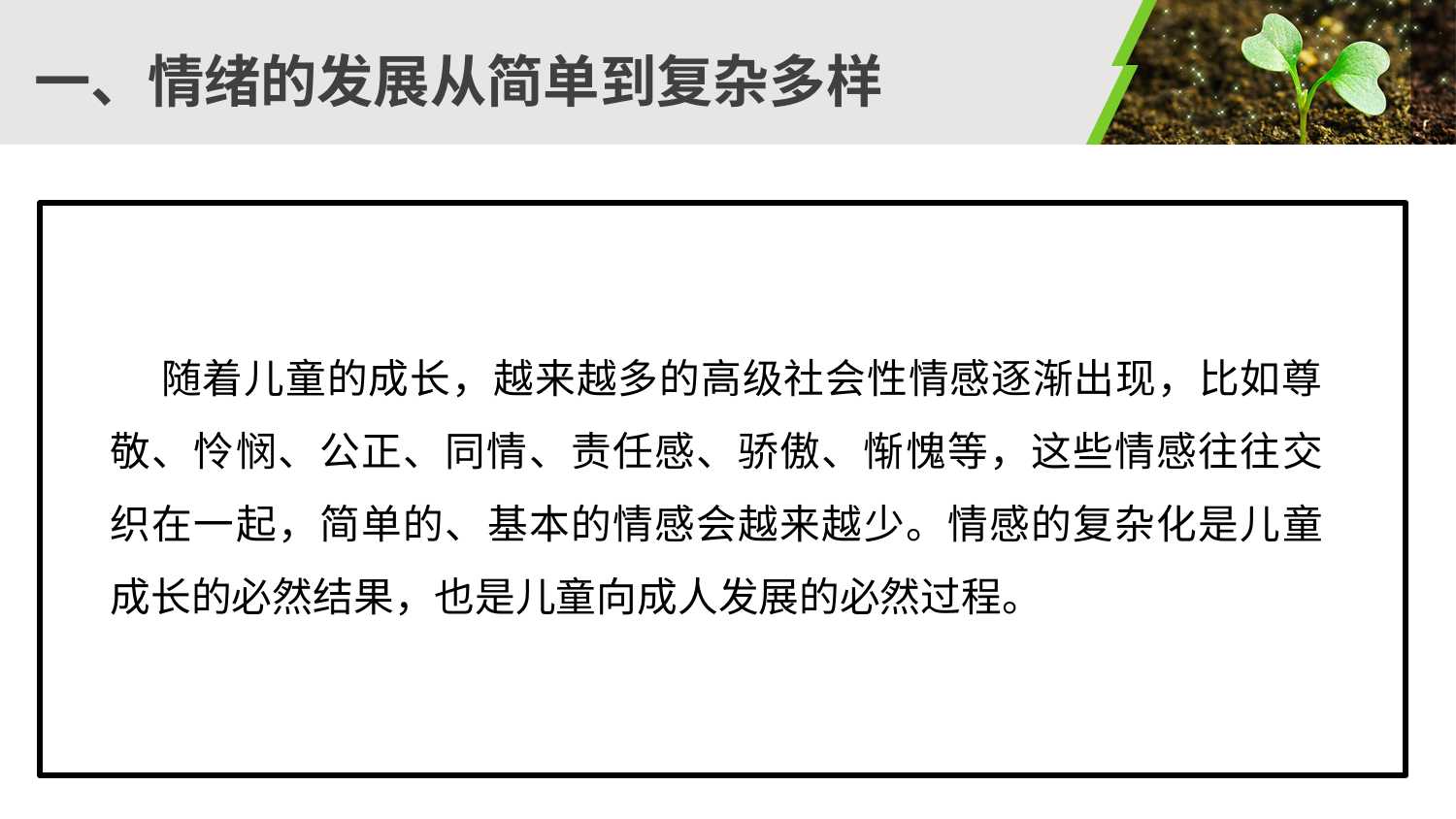

#
一、情绪的发展从简单到复杂多样

    随着儿童的成长，越来越多的高级社会性情感逐渐出现，比如尊敬、怜悯、公正、同情、责任感、骄傲、惭愧等，这些情感往往交织在一起，简单的、基本的情感会越来越少。情感的复杂化是儿童成长的必然结果，也是儿童向成人发展的必然过程。